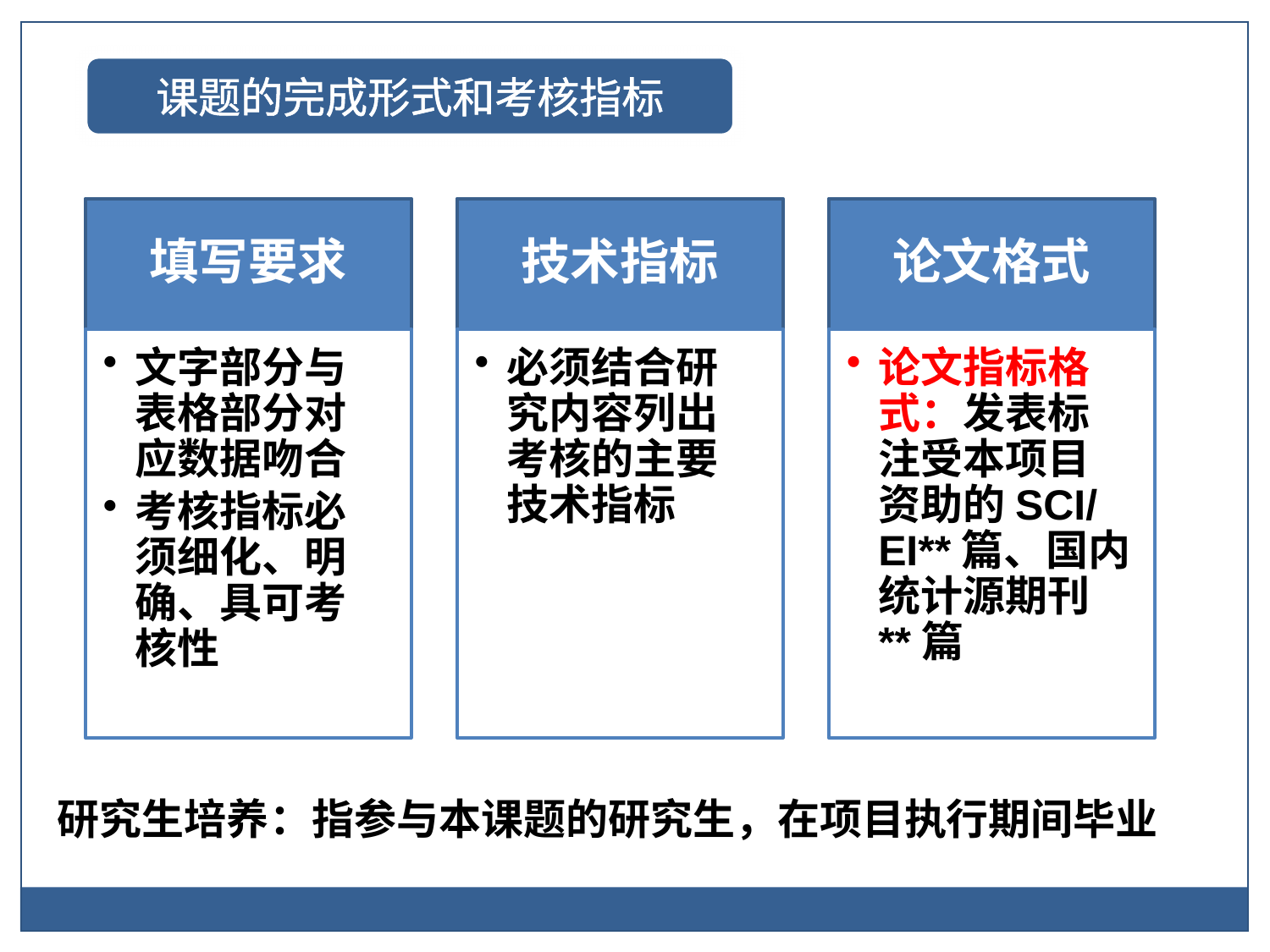

课题的完成形式和考核指标
填写要求
文字部分与表格部分对应数据吻合
考核指标必须细化、明确、具可考核性
技术指标
必须结合研究内容列出考核的主要技术指标

论文格式
论文指标格式：发表标注受本项目资助的SCI/EI**篇、国内统计源期刊**篇
研究生培养：指参与本课题的研究生，在项目执行期间毕业